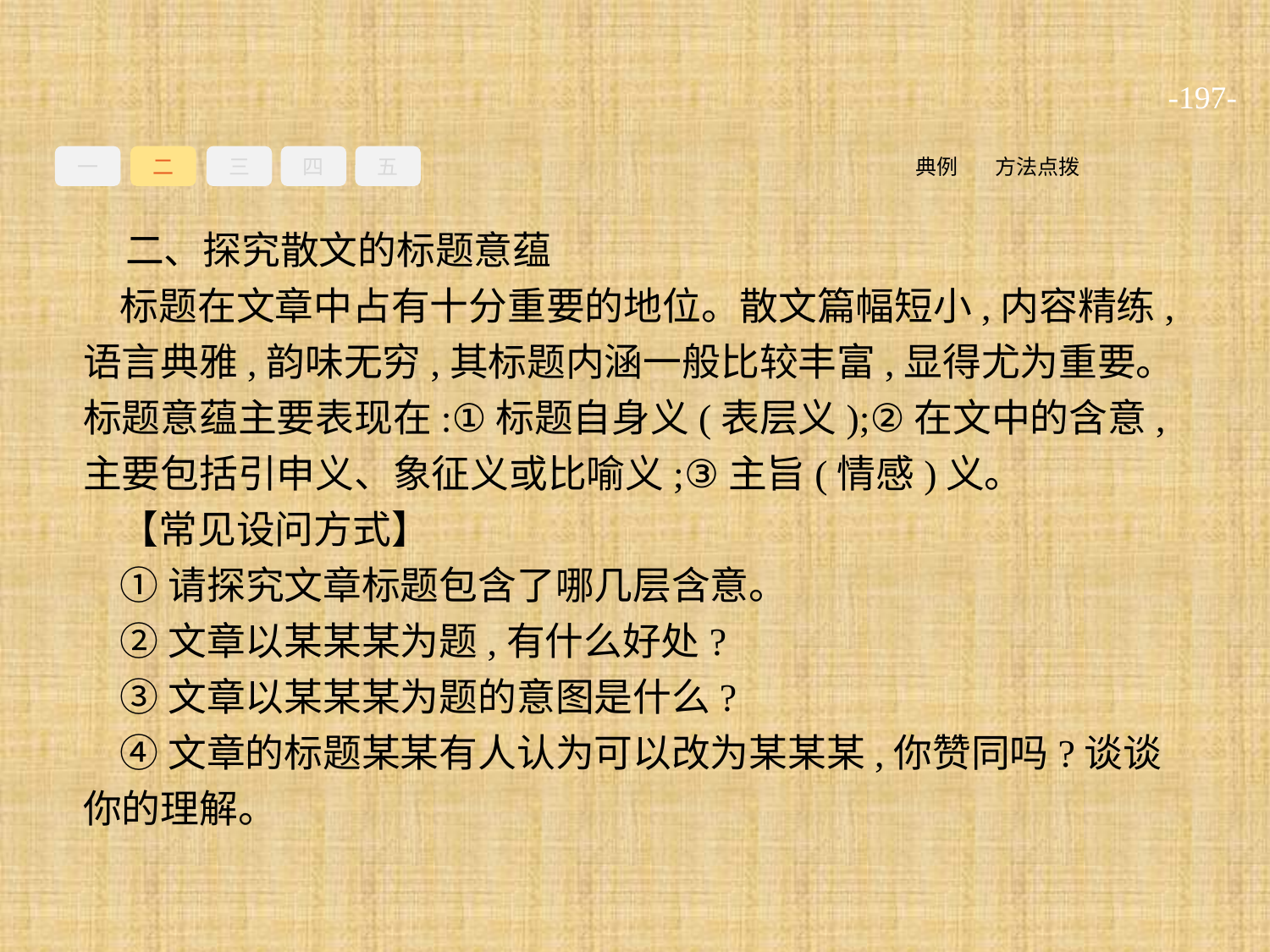

-197-
一
二
三
四
五
方法点拨
典例
二、探究散文的标题意蕴
标题在文章中占有十分重要的地位。散文篇幅短小,内容精练,语言典雅,韵味无穷,其标题内涵一般比较丰富,显得尤为重要。标题意蕴主要表现在:①标题自身义(表层义);②在文中的含意,主要包括引申义、象征义或比喻义;③主旨(情感)义。
【常见设问方式】
①请探究文章标题包含了哪几层含意。
②文章以某某某为题,有什么好处?
③文章以某某某为题的意图是什么?
④文章的标题某某有人认为可以改为某某某,你赞同吗?谈谈你的理解。